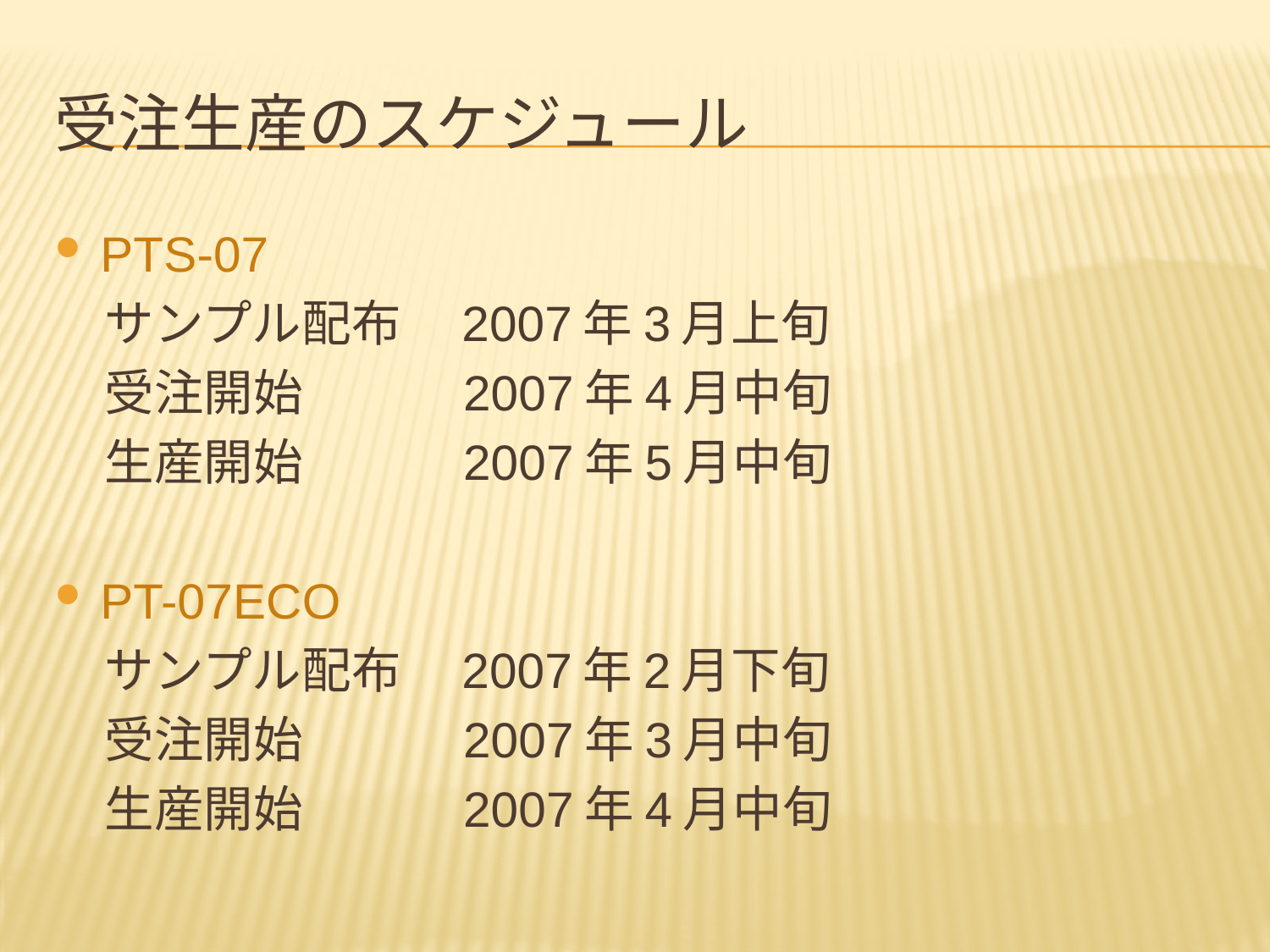

# 受注生産のスケジュール
PTS-07
　サンプル配布　2007年3月上旬
　受注開始　　　2007年4月中旬
　生産開始　　　2007年5月中旬

PT-07ECO
　サンプル配布　2007年2月下旬
　受注開始　　　2007年3月中旬
　生産開始　　　2007年4月中旬